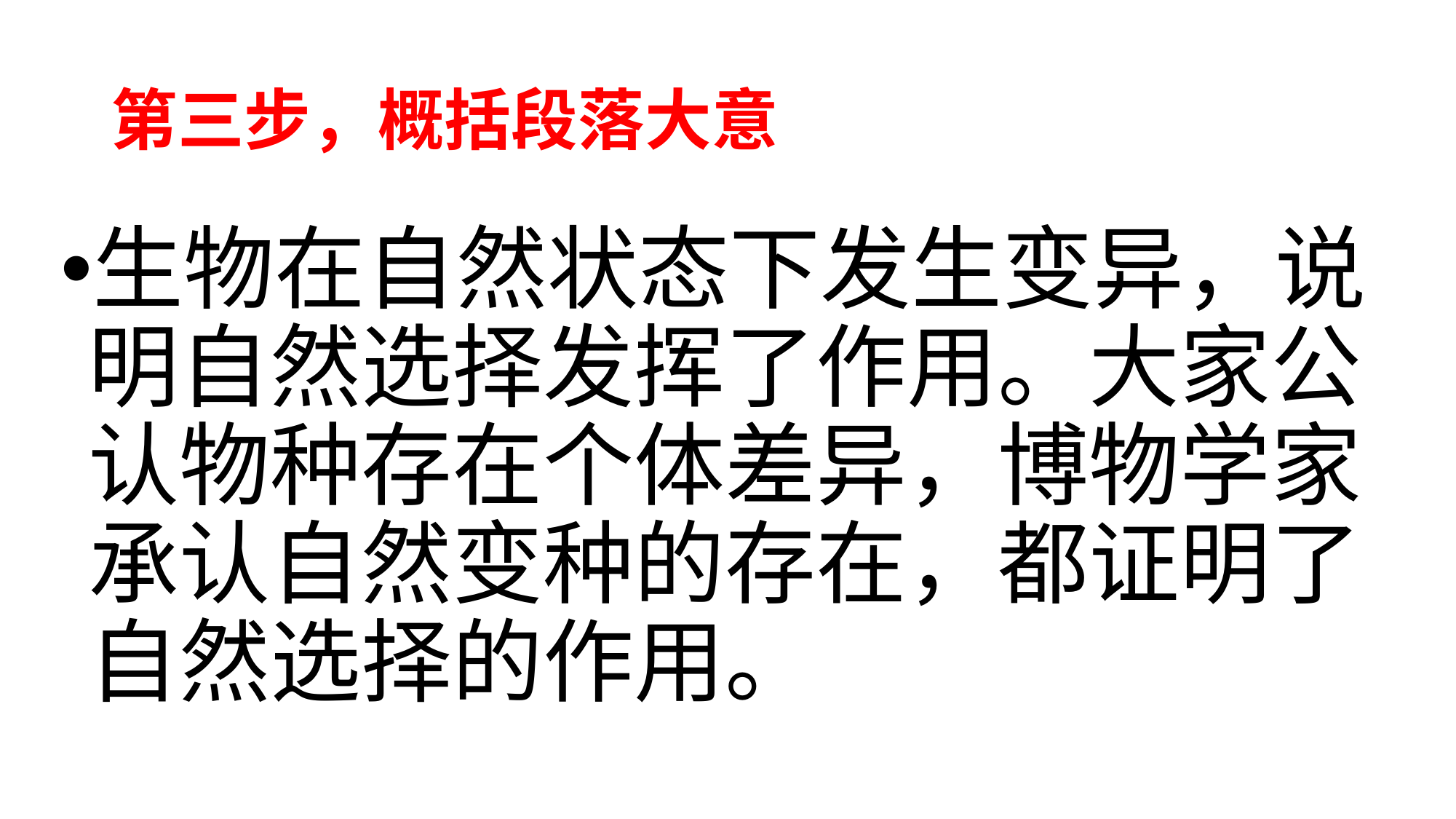

# 第三步，概括段落大意
生物在自然状态下发生变异，说明自然选择发挥了作用。大家公认物种存在个体差异，博物学家承认自然变种的存在，都证明了自然选择的作用。